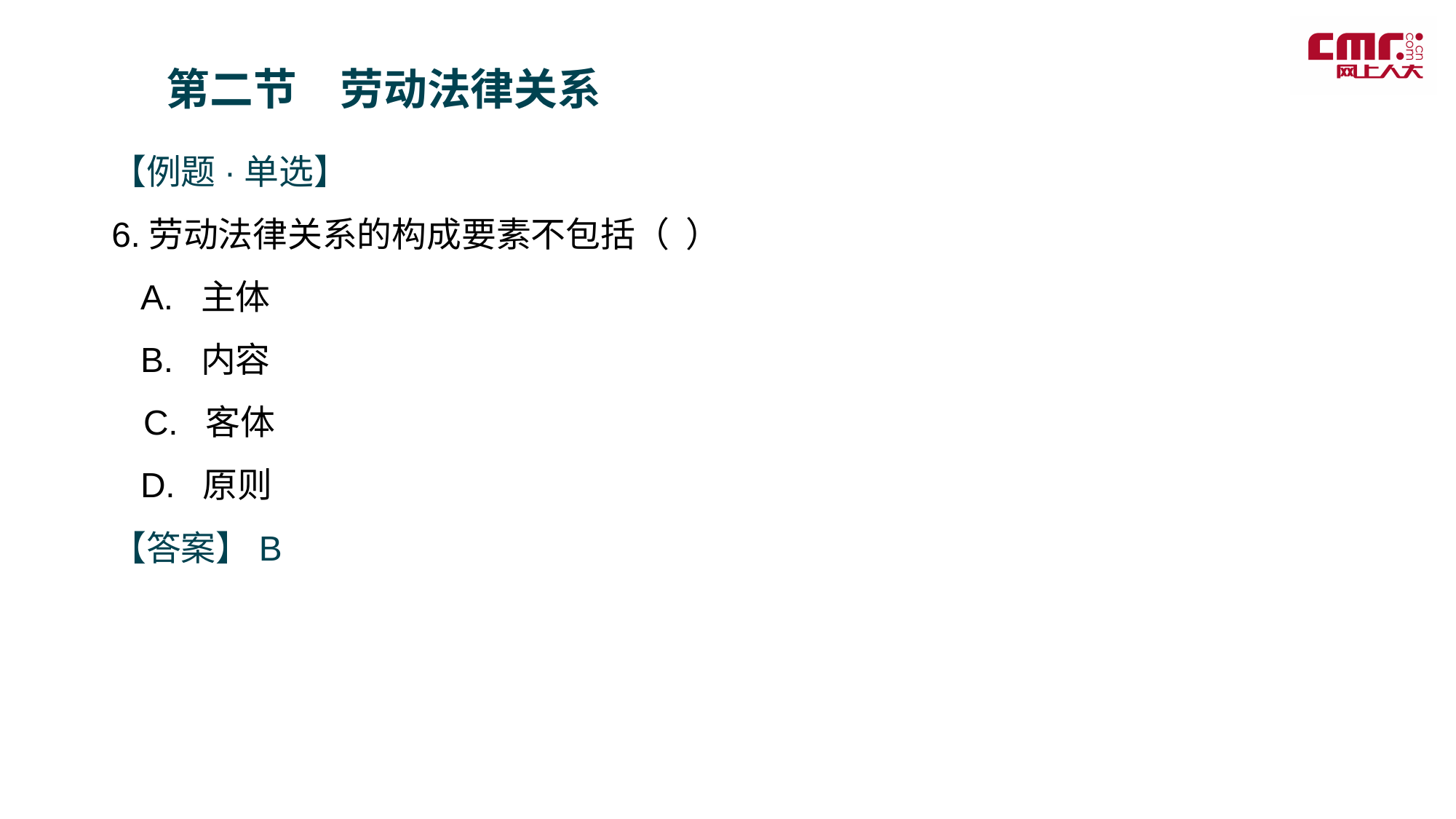

第二节　劳动法律关系
【例题·单选】
6.劳动法律关系的构成要素不包括（  ）
   A.  主体
   B.  内容
   C.  客体
   D.  原则
【答案】B